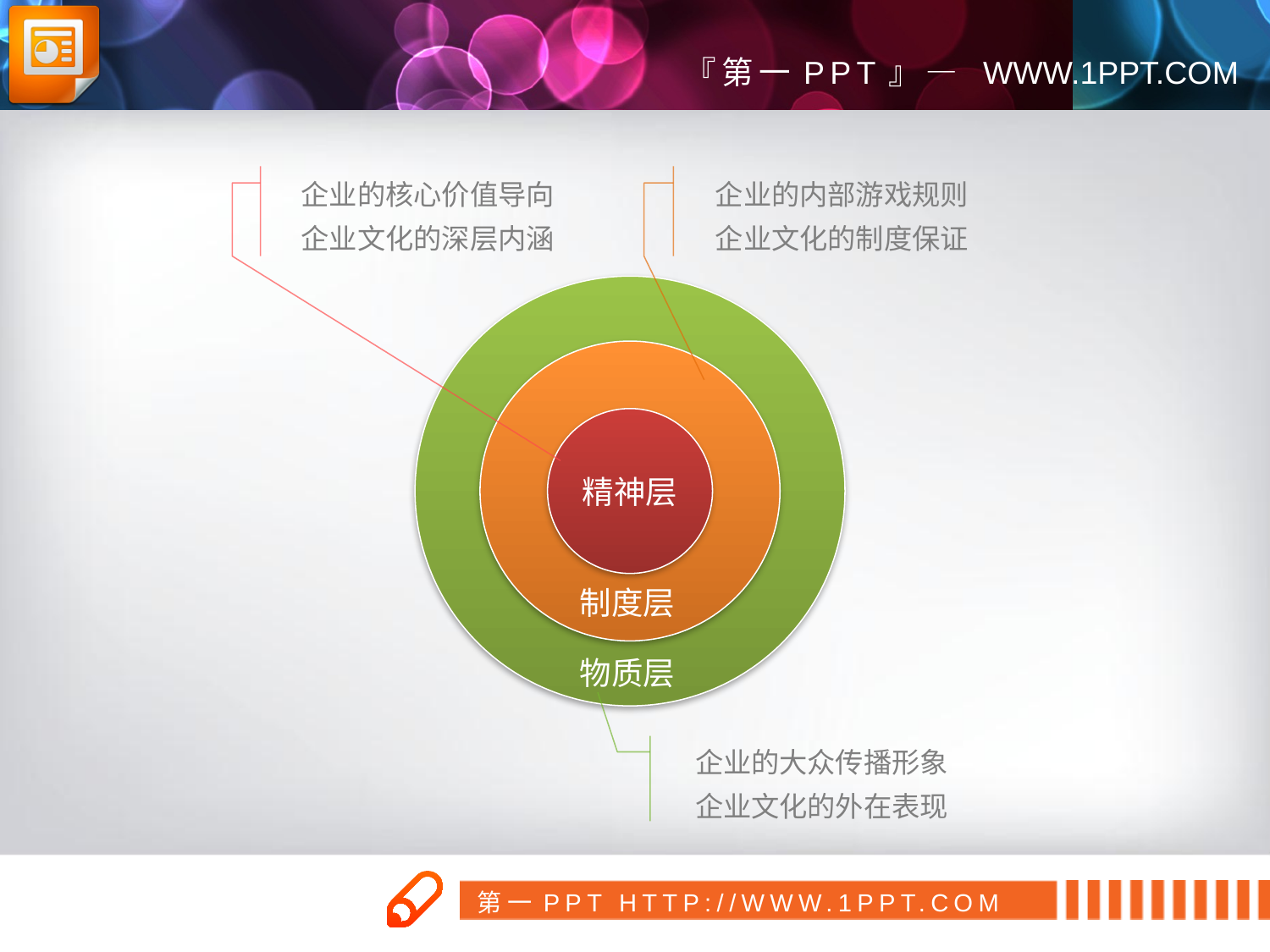

企业的核心价值导向
企业文化的深层内涵
企业的内部游戏规则
企业文化的制度保证

精神层
制度层
物质层
企业的大众传播形象
企业文化的外在表现